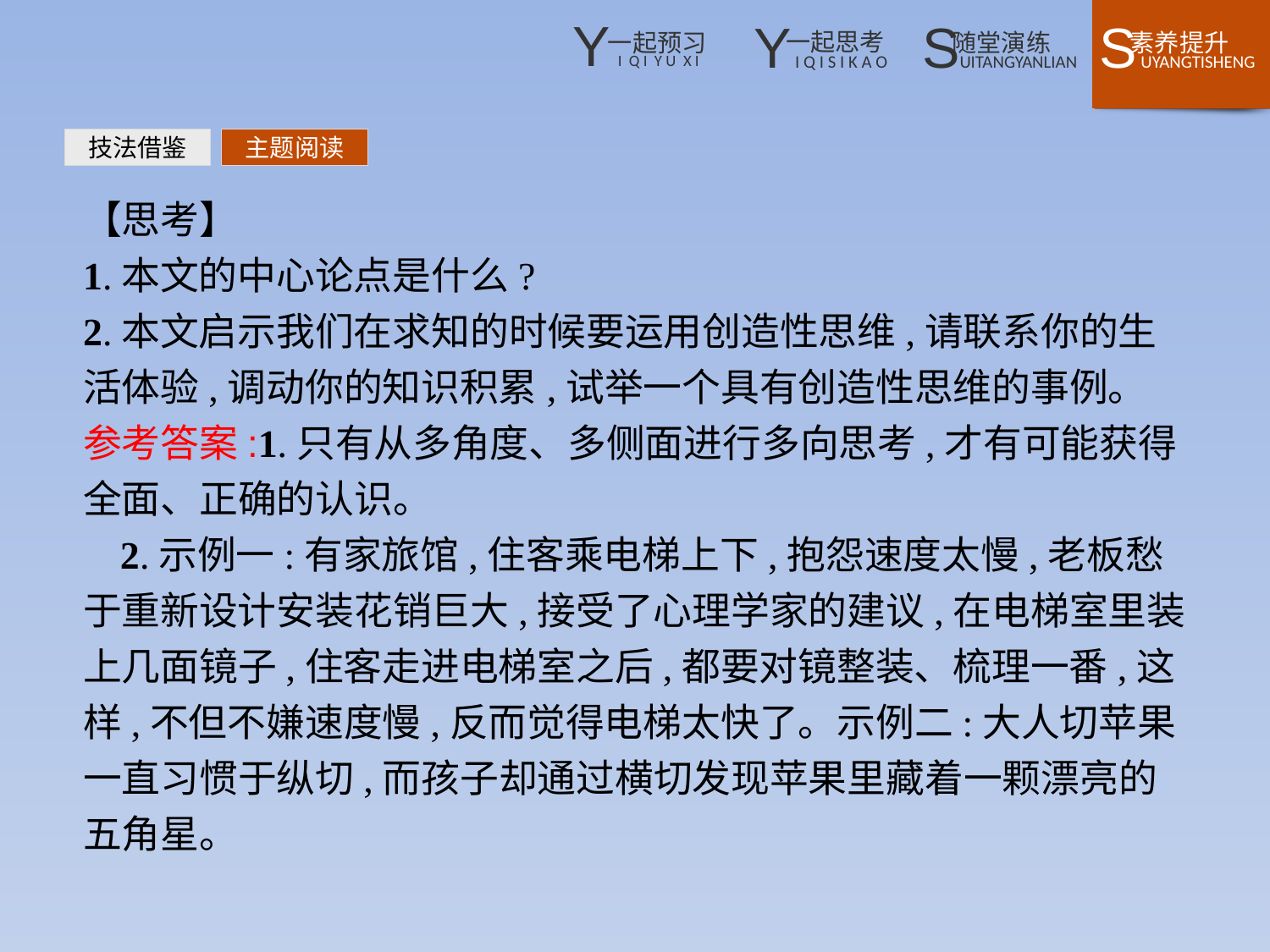

技法借鉴
主题阅读
【思考】
1.本文的中心论点是什么?
2.本文启示我们在求知的时候要运用创造性思维,请联系你的生活体验,调动你的知识积累,试举一个具有创造性思维的事例。
参考答案:1.只有从多角度、多侧面进行多向思考,才有可能获得全面、正确的认识。
2.示例一:有家旅馆,住客乘电梯上下,抱怨速度太慢,老板愁于重新设计安装花销巨大,接受了心理学家的建议,在电梯室里装上几面镜子,住客走进电梯室之后,都要对镜整装、梳理一番,这样,不但不嫌速度慢,反而觉得电梯太快了。示例二:大人切苹果一直习惯于纵切,而孩子却通过横切发现苹果里藏着一颗漂亮的五角星。